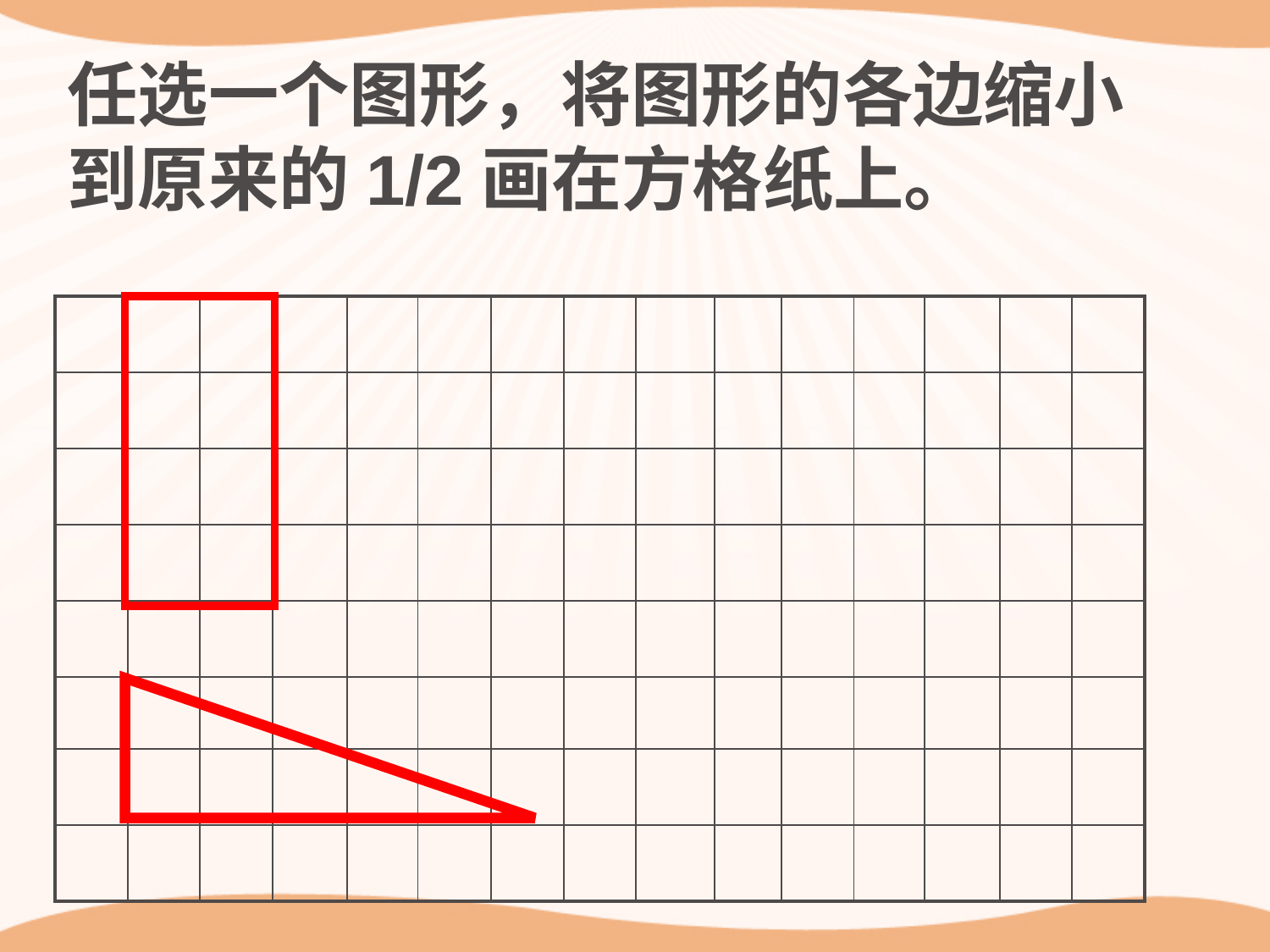

任选一个图形，将图形的各边缩小到原来的1/2画在方格纸上。
|  |  |  |  |  |  |  |  |  |  |  |  |  |  |  |
| --- | --- | --- | --- | --- | --- | --- | --- | --- | --- | --- | --- | --- | --- | --- |
|  |  |  |  |  |  |  |  |  |  |  |  |  |  |  |
|  |  |  |  |  |  |  |  |  |  |  |  |  |  |  |
|  |  |  |  |  |  |  |  |  |  |  |  |  |  |  |
|  |  |  |  |  |  |  |  |  |  |  |  |  |  |  |
|  |  |  |  |  |  |  |  |  |  |  |  |  |  |  |
|  |  |  |  |  |  |  |  |  |  |  |  |  |  |  |
|  |  |  |  |  |  |  |  |  |  |  |  |  |  |  |